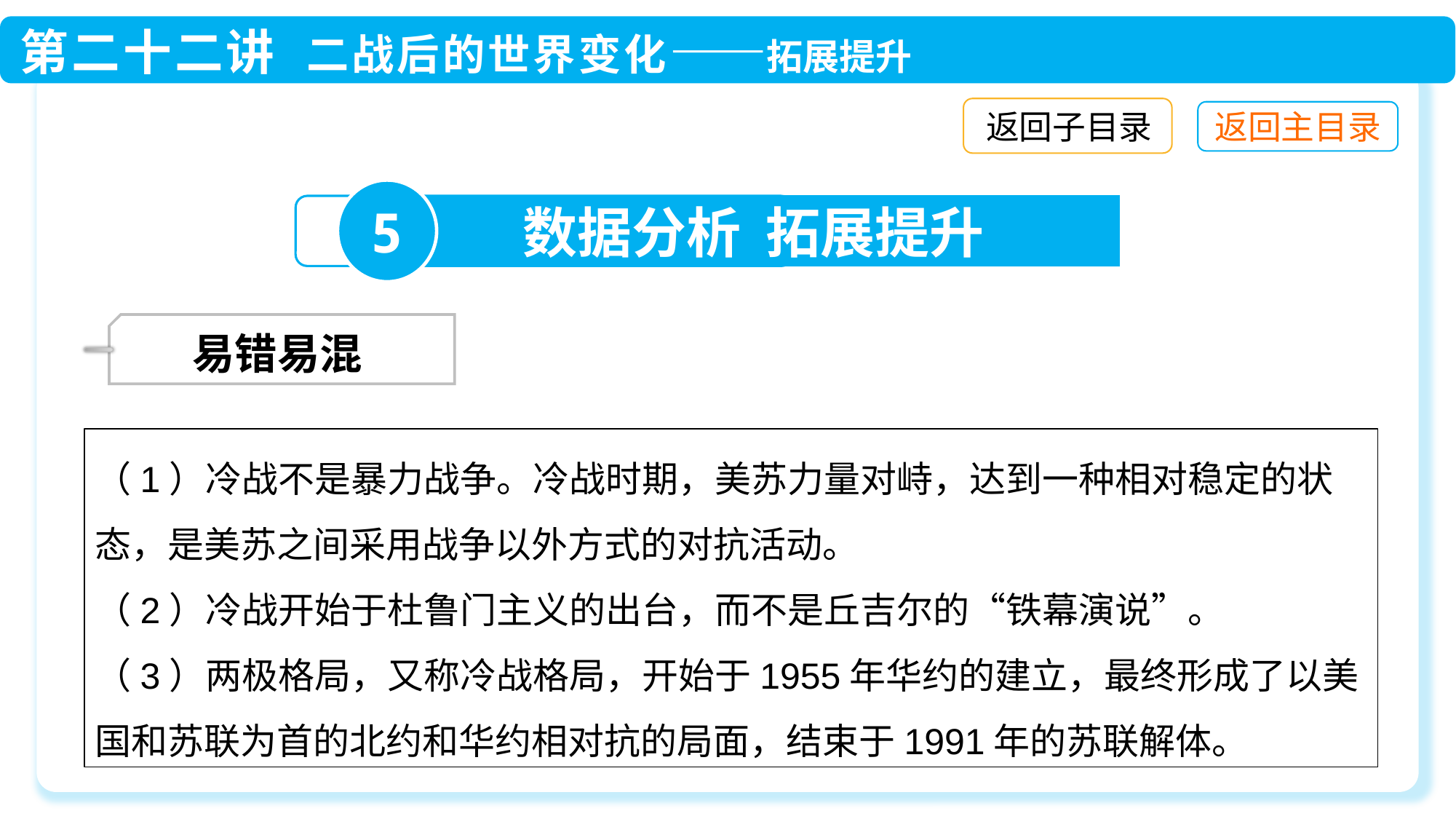

返回子目录
5

数据分析  拓展提升
 易错易混

（1）冷战不是暴力战争。冷战时期，美苏力量对峙，达到一种相对稳定的状态，是美苏之间采用战争以外方式的对抗活动。
（2）冷战开始于杜鲁门主义的出台，而不是丘吉尔的“铁幕演说”。
（3）两极格局，又称冷战格局，开始于1955年华约的建立，最终形成了以美国和苏联为首的北约和华约相对抗的局面，结束于1991年的苏联解体。